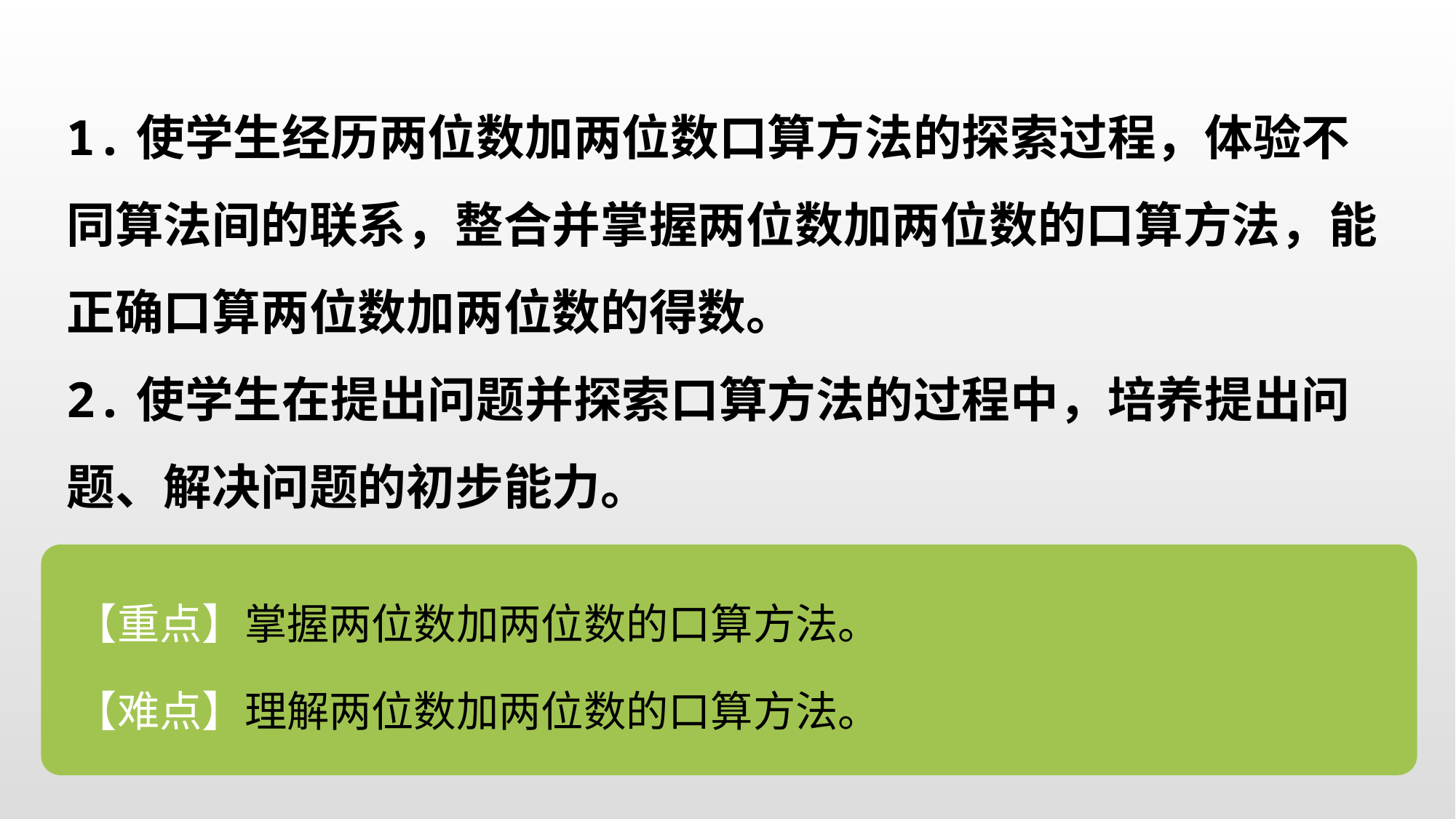

1.使学生经历两位数加两位数口算方法的探索过程，体验不同算法间的联系，整合并掌握两位数加两位数的口算方法，能正确口算两位数加两位数的得数。
2.使学生在提出问题并探索口算方法的过程中，培养提出问题、解决问题的初步能力。

【重点】掌握两位数加两位数的口算方法。
【难点】理解两位数加两位数的口算方法。